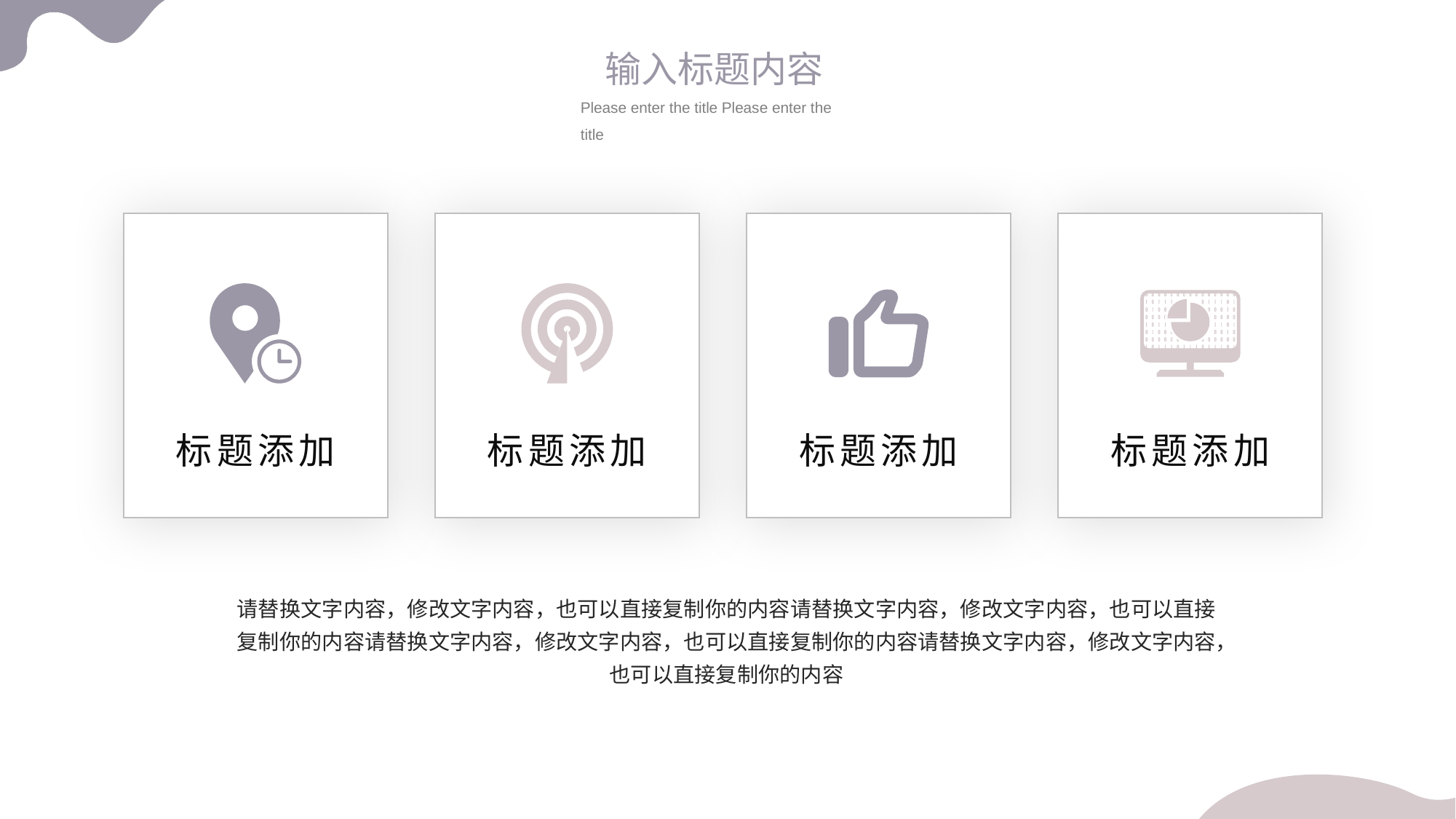

输入标题内容
Please enter the title Please enter the title

标题添加
标题添加
标题添加
标题添加
请替换文字内容，修改文字内容，也可以直接复制你的内容请替换文字内容，修改文字内容，也可以直接复制你的内容请替换文字内容，修改文字内容，也可以直接复制你的内容请替换文字内容，修改文字内容，也可以直接复制你的内容